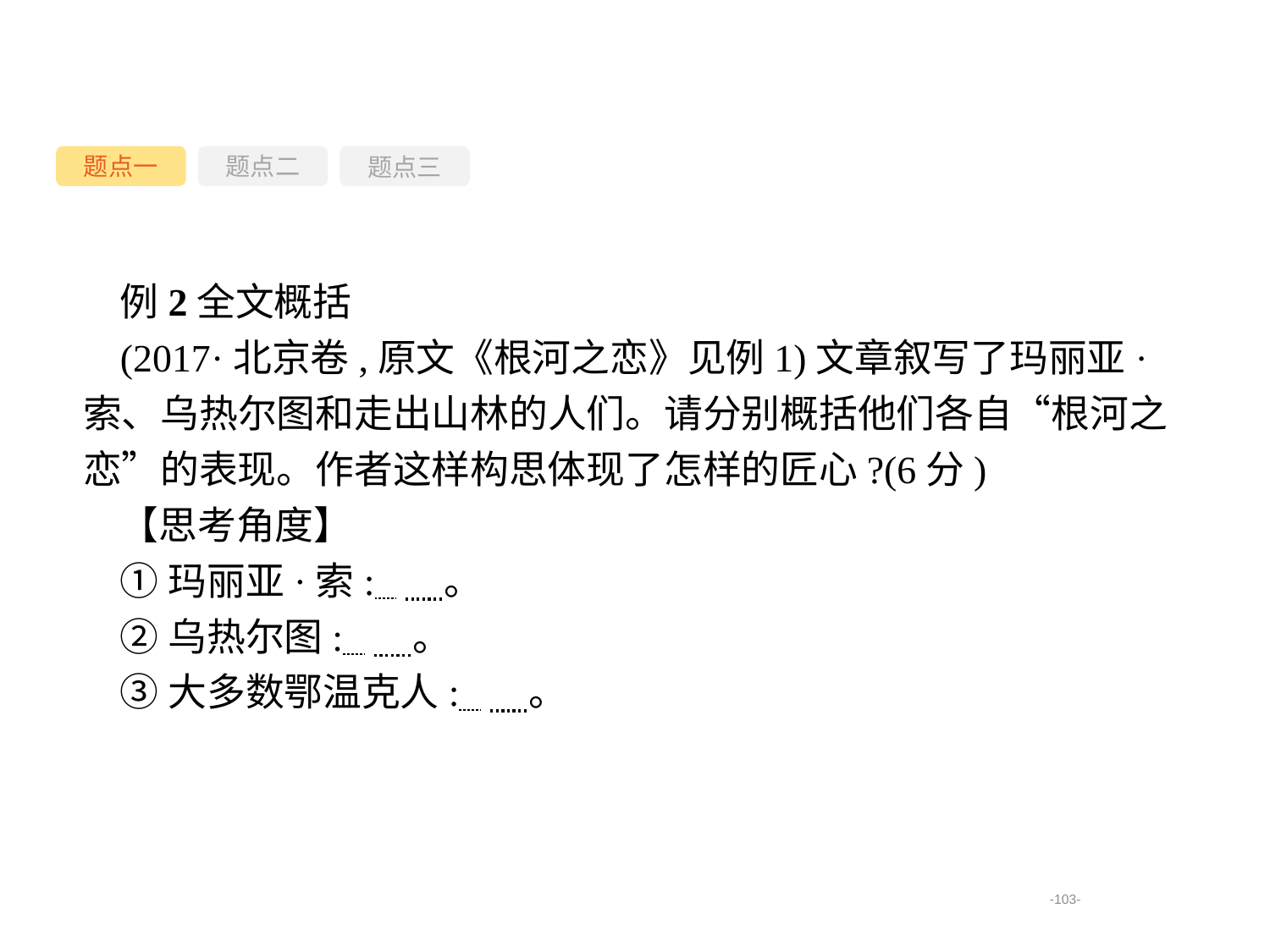

题点一
题点三
题点二
例2全文概括
(2017·北京卷,原文《根河之恋》见例1)文章叙写了玛丽亚·索、乌热尔图和走出山林的人们。请分别概括他们各自“根河之恋”的表现。作者这样构思体现了怎样的匠心?(6分)
【思考角度】
①玛丽亚·索:  　。
②乌热尔图:  　。
③大多数鄂温克人:  　。
-103-